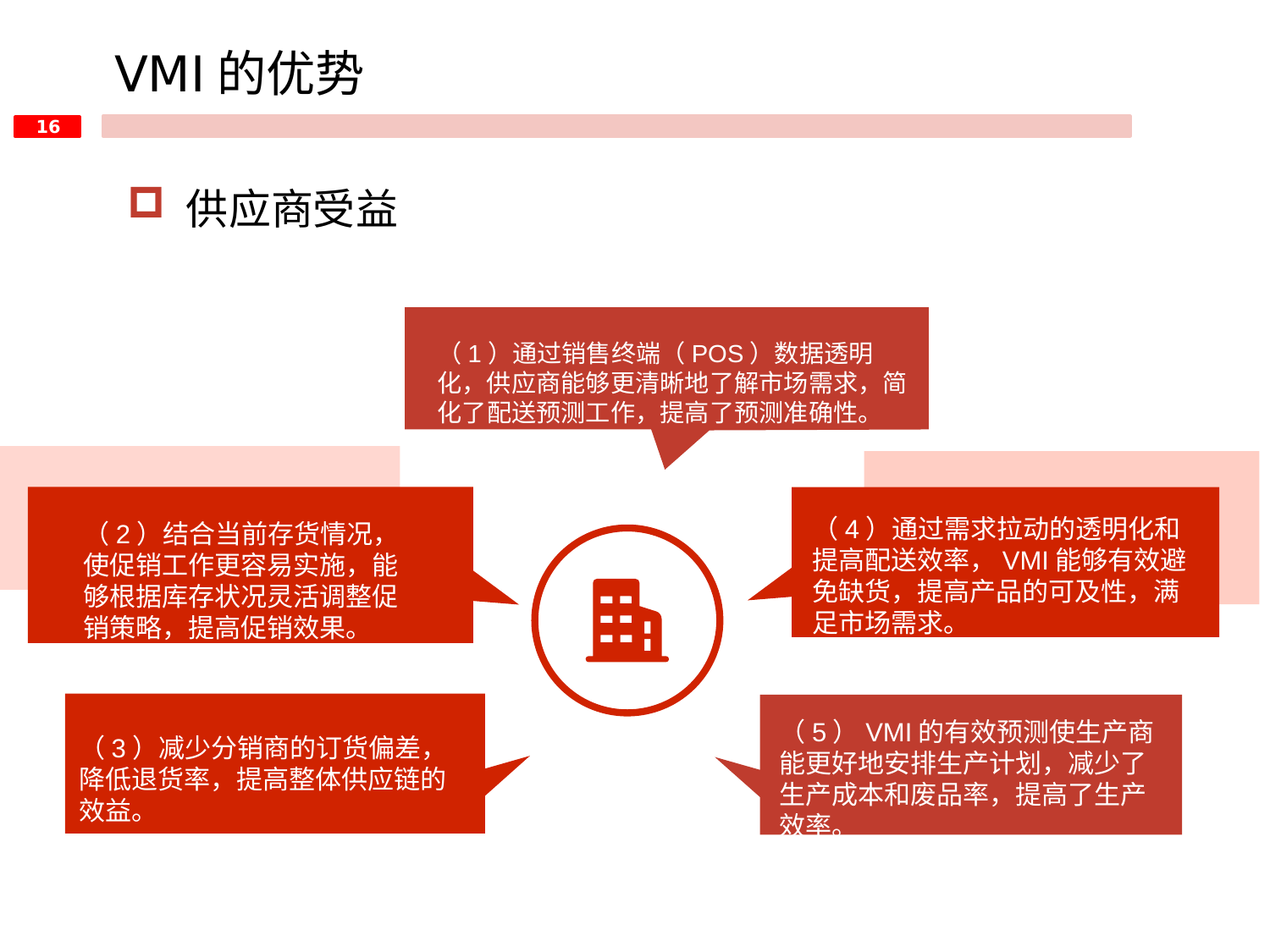

VMI的优势
16
 供应商受益
（1）通过销售终端（POS）数据透明化，供应商能够更清晰地了解市场需求，简化了配送预测工作，提高了预测准确性。

（2）结合当前存货情况，使促销工作更容易实施，能够根据库存状况灵活调整促销策略，提高促销效果。
（4）通过需求拉动的透明化和提高配送效率，VMI能够有效避免缺货，提高产品的可及性，满足市场需求。

（3）减少分销商的订货偏差，降低退货率，提高整体供应链的效益。
（5）VMI的有效预测使生产商能更好地安排生产计划，减少了生产成本和废品率，提高了生产效率。